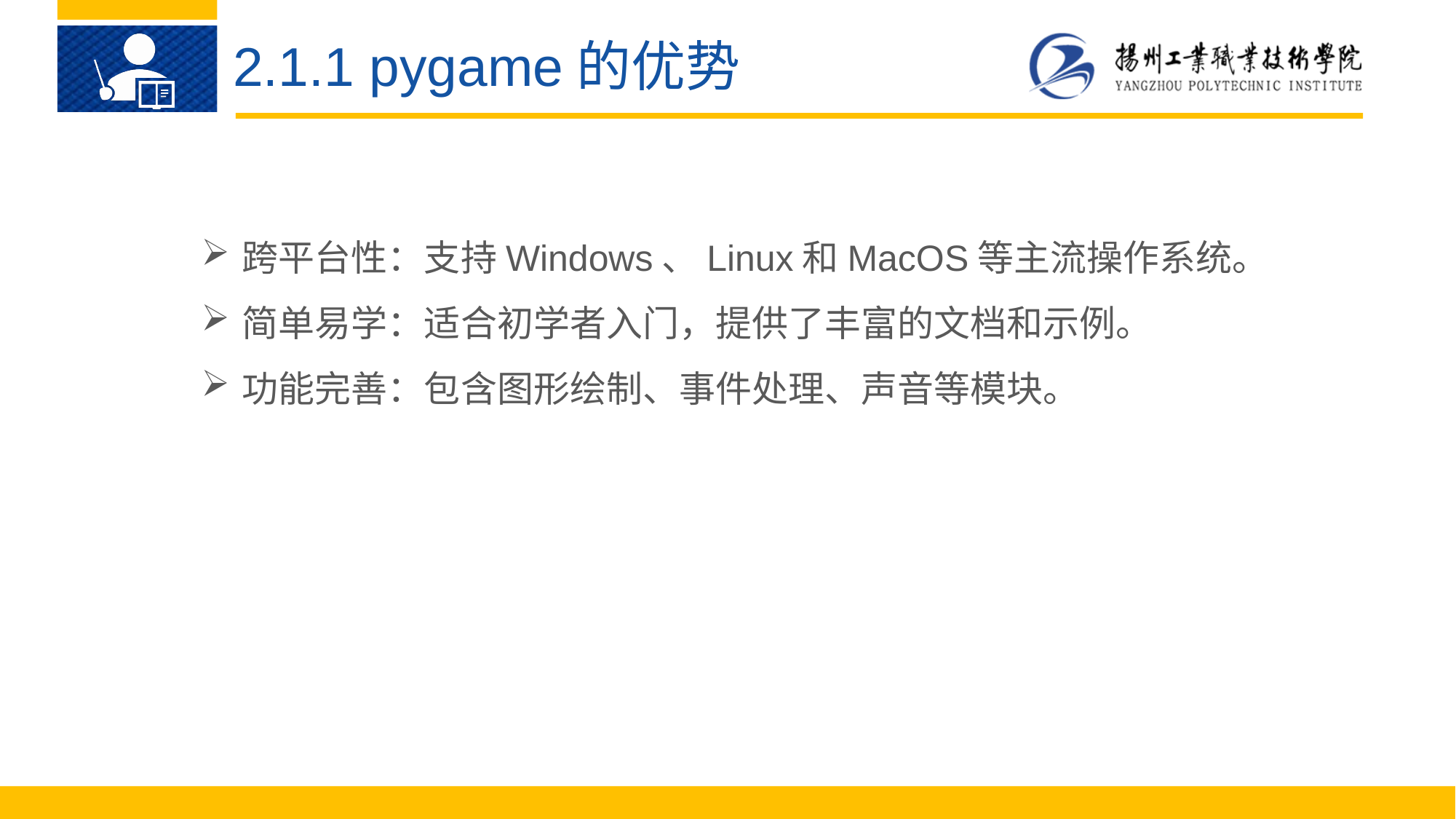

2.1.1 pygame的优势
跨平台性：支持Windows、Linux和MacOS等主流操作系统。
简单易学：适合初学者入门，提供了丰富的文档和示例。
功能完善：包含图形绘制、事件处理、声音等模块。